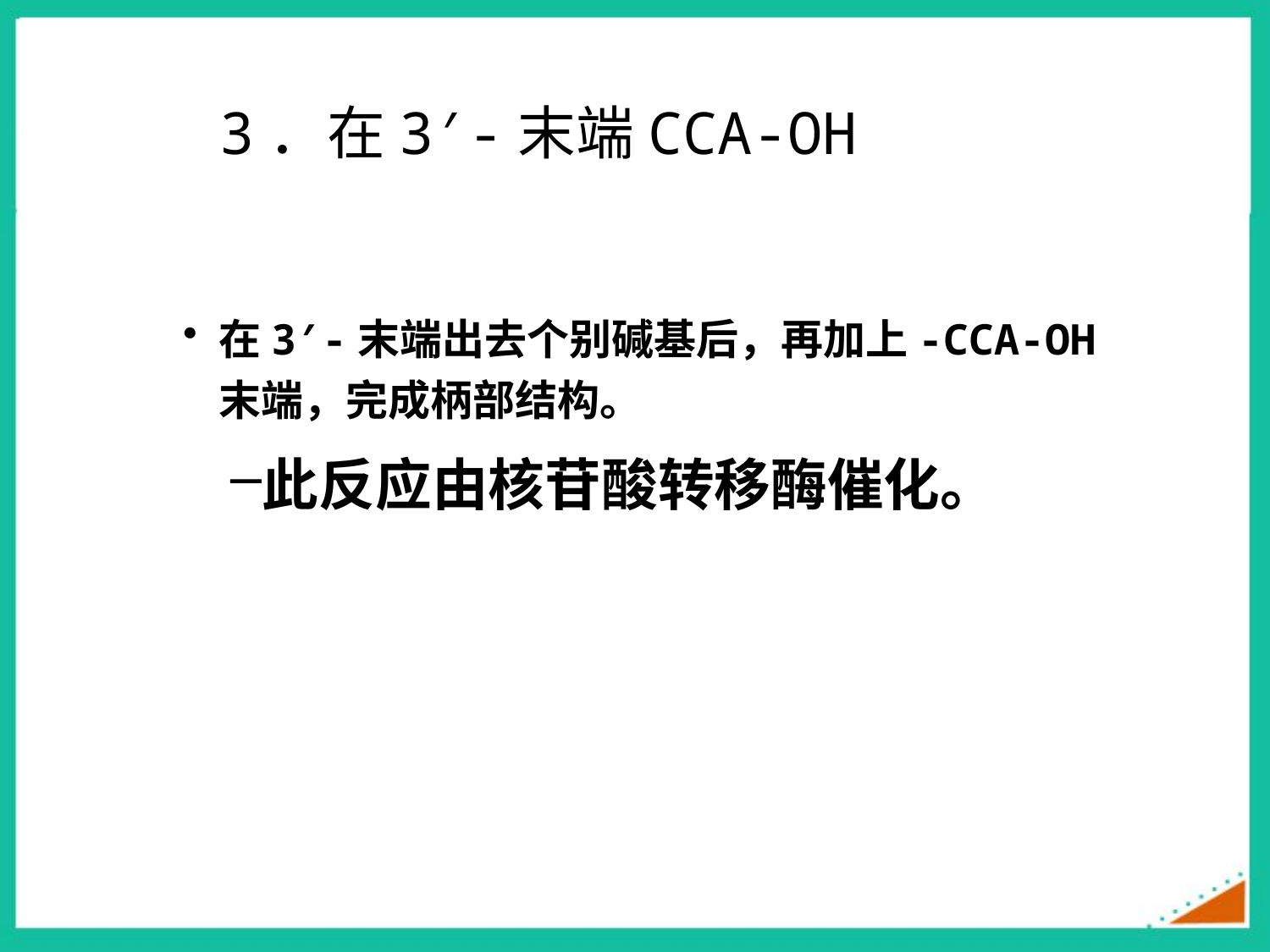

# 3．在3′-末端CCA-OH
在3′-末端出去个别碱基后，再加上-CCA-OH末端，完成柄部结构。
此反应由核苷酸转移酶催化。